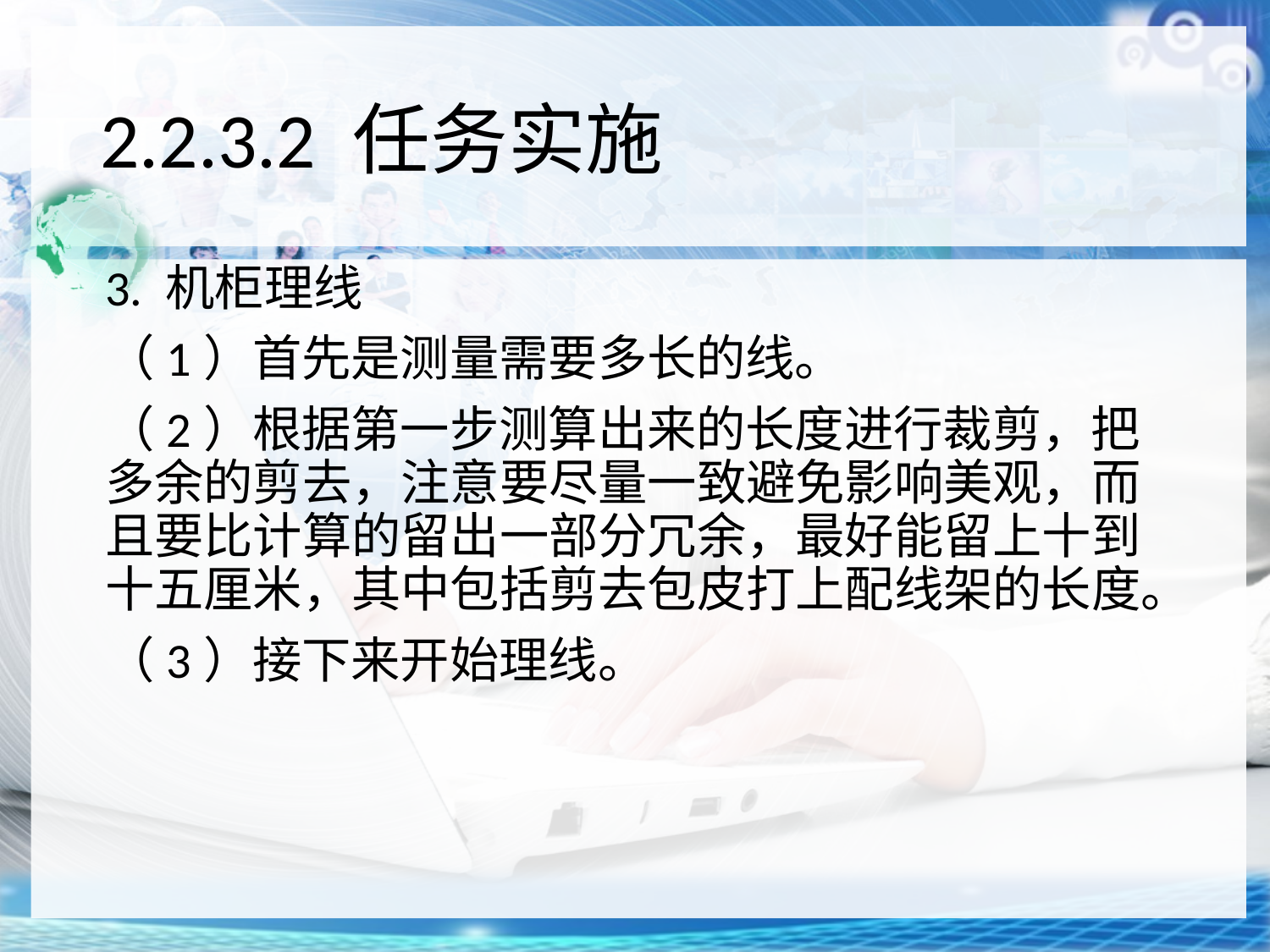

# 2.2.3.2 任务实施
3. 机柜理线
（1）首先是测量需要多长的线。
（2）根据第一步测算出来的长度进行裁剪，把多余的剪去，注意要尽量一致避免影响美观，而且要比计算的留出一部分冗余，最好能留上十到十五厘米，其中包括剪去包皮打上配线架的长度。
（3）接下来开始理线。